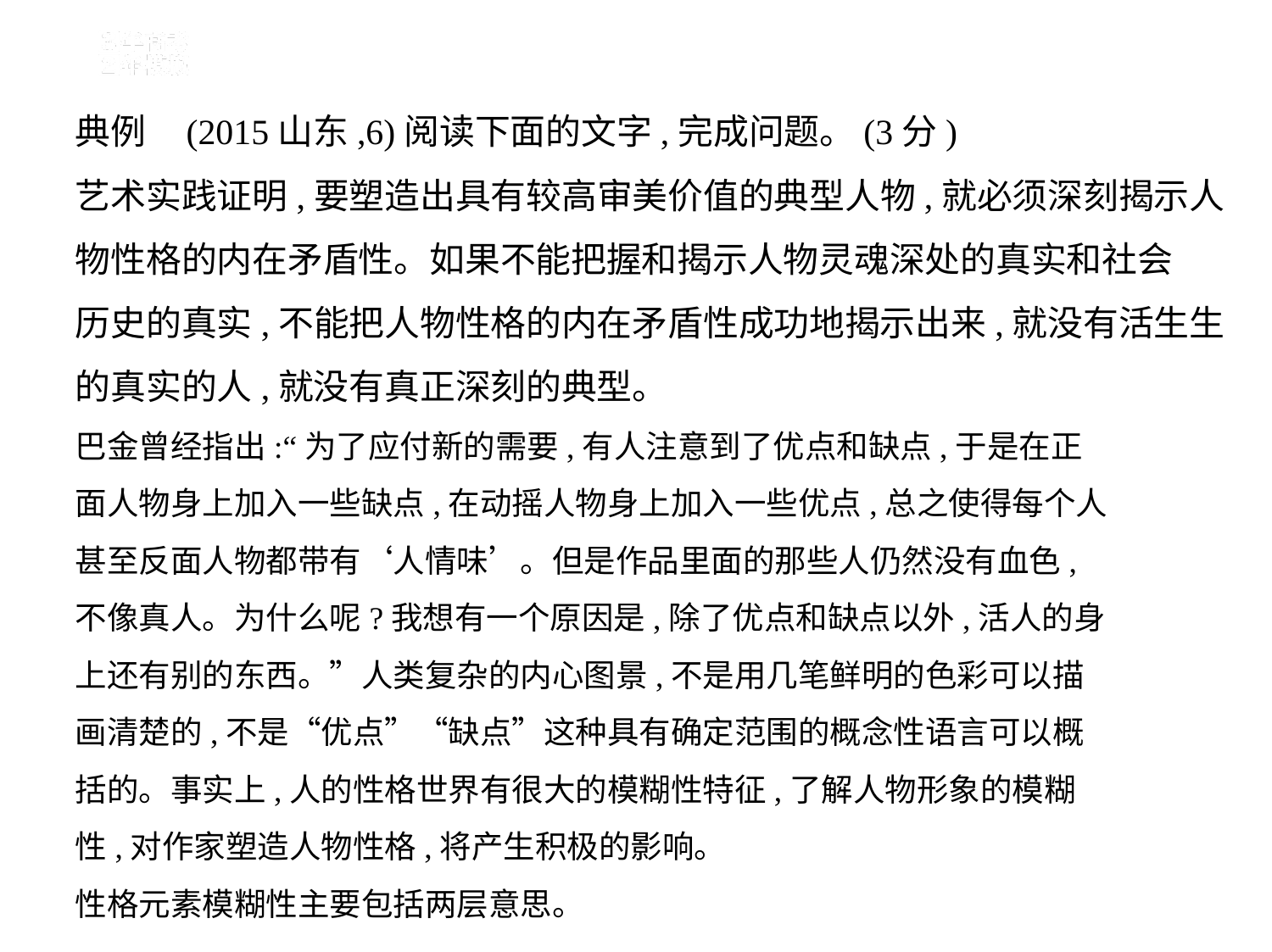

典例    (2015山东,6)阅读下面的文字,完成问题。(3分)
艺术实践证明,要塑造出具有较高审美价值的典型人物,就必须深刻揭示人
物性格的内在矛盾性。如果不能把握和揭示人物灵魂深处的真实和社会
历史的真实,不能把人物性格的内在矛盾性成功地揭示出来,就没有活生生
的真实的人,就没有真正深刻的典型。
巴金曾经指出:“为了应付新的需要,有人注意到了优点和缺点,于是在正
面人物身上加入一些缺点,在动摇人物身上加入一些优点,总之使得每个人
甚至反面人物都带有‘人情味’。但是作品里面的那些人仍然没有血色,
不像真人。为什么呢?我想有一个原因是,除了优点和缺点以外,活人的身
上还有别的东西。”人类复杂的内心图景,不是用几笔鲜明的色彩可以描
画清楚的,不是“优点”“缺点”这种具有确定范围的概念性语言可以概
括的。事实上,人的性格世界有很大的模糊性特征,了解人物形象的模糊
性,对作家塑造人物性格,将产生积极的影响。
性格元素模糊性主要包括两层意思。